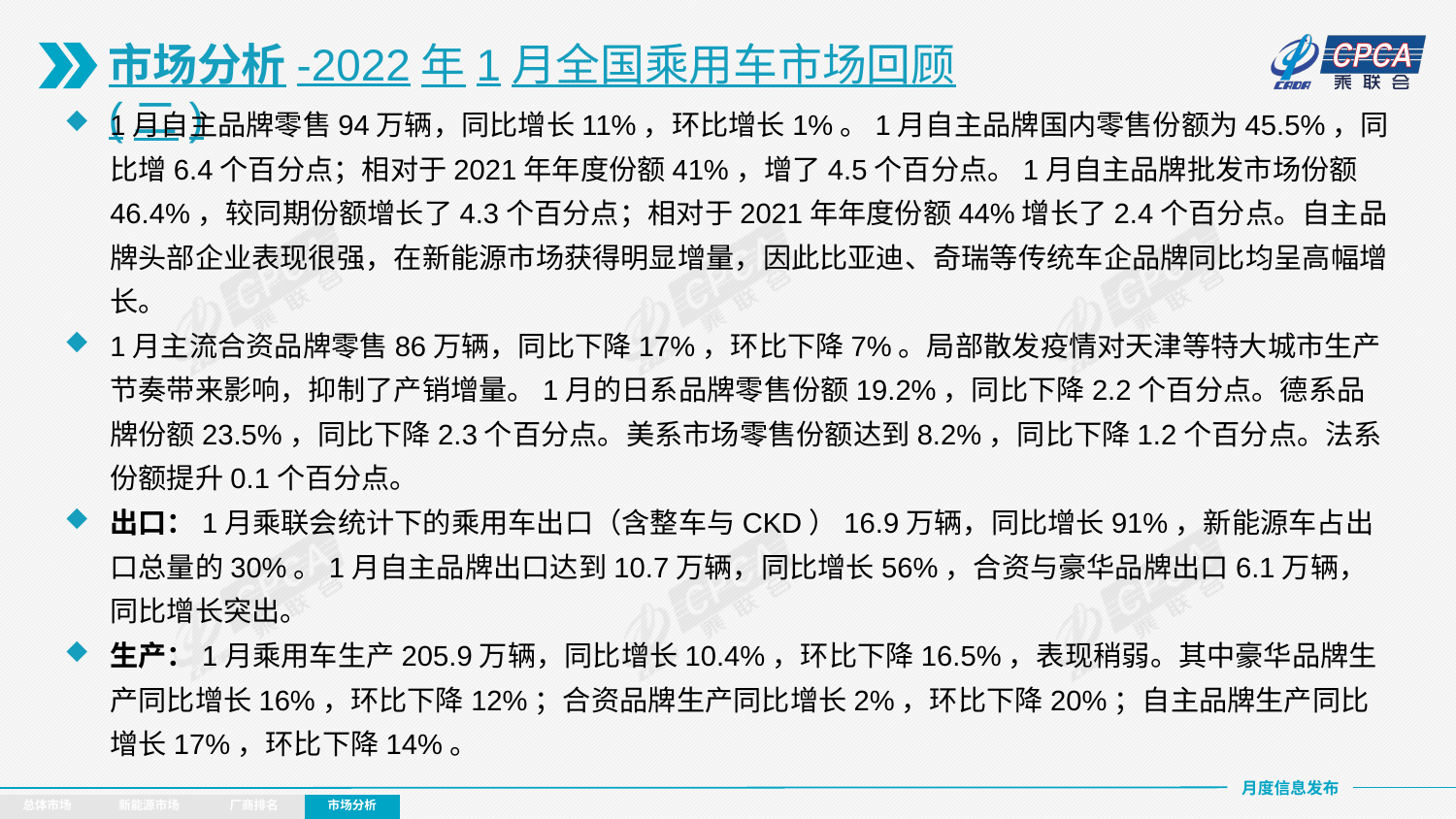

市场分析-2022年1月全国乘用车市场回顾(二)
1月自主品牌零售94万辆，同比增长11%，环比增长1%。1月自主品牌国内零售份额为45.5%，同比增6.4个百分点；相对于2021年年度份额41%，增了4.5个百分点。1月自主品牌批发市场份额46.4%，较同期份额增长了4.3个百分点；相对于2021年年度份额44%增长了2.4个百分点。自主品牌头部企业表现很强，在新能源市场获得明显增量，因此比亚迪、奇瑞等传统车企品牌同比均呈高幅增长。
1月主流合资品牌零售86万辆，同比下降17%，环比下降7%。局部散发疫情对天津等特大城市生产节奏带来影响，抑制了产销增量。1月的日系品牌零售份额19.2%，同比下降2.2个百分点。德系品牌份额23.5%，同比下降2.3个百分点。美系市场零售份额达到8.2%，同比下降1.2个百分点。法系份额提升0.1个百分点。
出口：1月乘联会统计下的乘用车出口（含整车与CKD）16.9万辆，同比增长91%，新能源车占出口总量的30%。1月自主品牌出口达到10.7万辆，同比增长56%，合资与豪华品牌出口6.1万辆，同比增长突出。
生产：1月乘用车生产205.9万辆，同比增长10.4%，环比下降16.5%，表现稍弱。其中豪华品牌生产同比增长16%，环比下降12%；合资品牌生产同比增长2%，环比下降20%；自主品牌生产同比增长17%，环比下降14%。
11